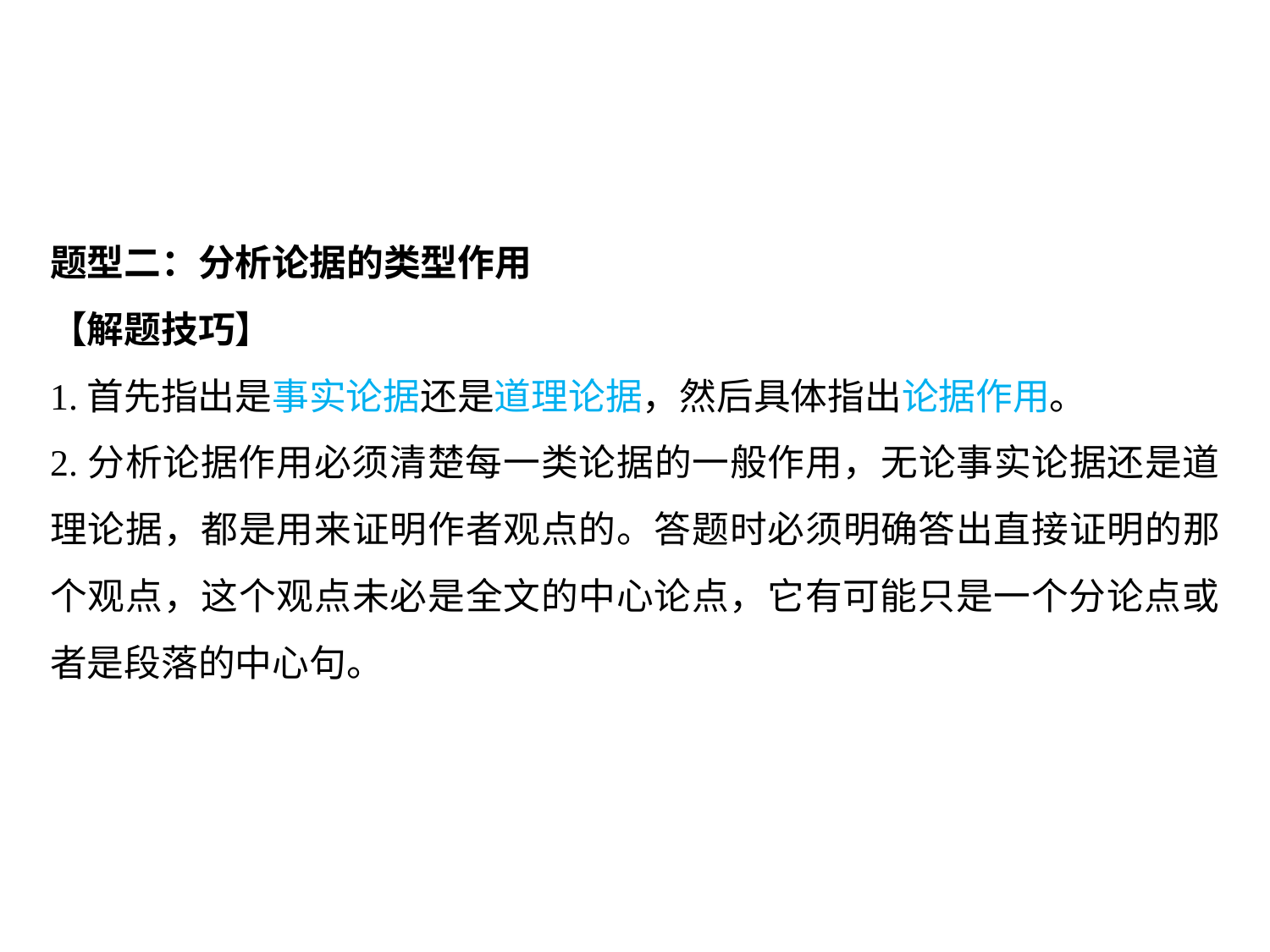

题型二：分析论据的类型作用
【解题技巧】
1.首先指出是事实论据还是道理论据，然后具体指出论据作用。
2.分析论据作用必须清楚每一类论据的一般作用，无论事实论据还是道理论据，都是用来证明作者观点的。答题时必须明确答出直接证明的那个观点，这个观点未必是全文的中心论点，它有可能只是一个分论点或者是段落的中心句。